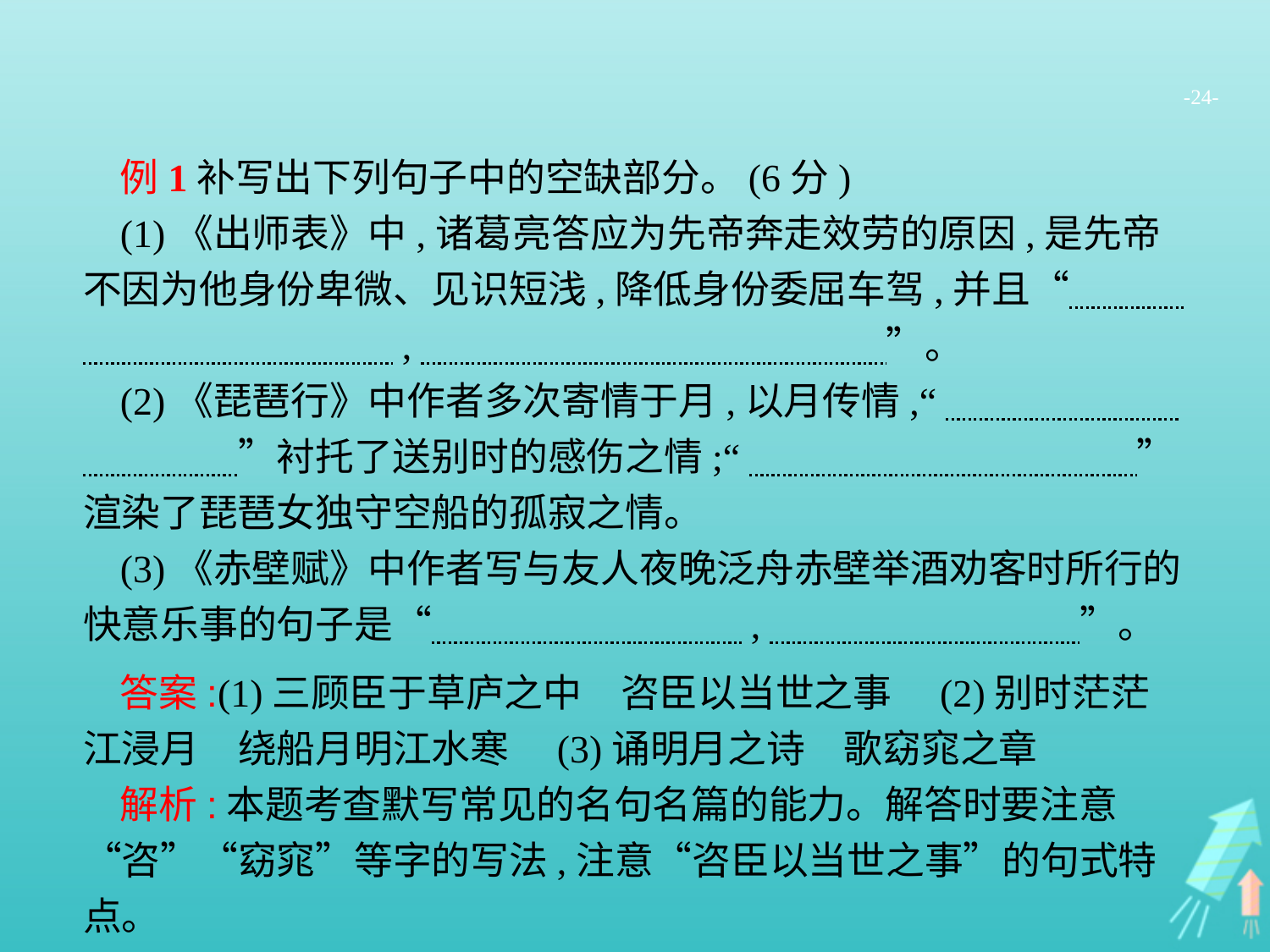

-24-
例1补写出下列句子中的空缺部分。(6分)
(1)《出师表》中,诸葛亮答应为先帝奔走效劳的原因,是先帝不因为他身份卑微、见识短浅,降低身份委屈车驾,并且“　　　　　　　　　　　,　　　　　　　　　　　　”。
(2)《琵琶行》中作者多次寄情于月,以月传情,“　　　　　　　　　　”衬托了送别时的感伤之情;“　　　　　　　　　　”渲染了琵琶女独守空船的孤寂之情。
(3)《赤壁赋》中作者写与友人夜晚泛舟赤壁举酒劝客时所行的快意乐事的句子是“　　　　　　　　,　　　　　　　　”。
答案:(1)三顾臣于草庐之中　咨臣以当世之事　(2)别时茫茫江浸月　绕船月明江水寒　(3)诵明月之诗　歌窈窕之章
解析:本题考查默写常见的名句名篇的能力。解答时要注意“咨”“窈窕”等字的写法,注意“咨臣以当世之事”的句式特点。